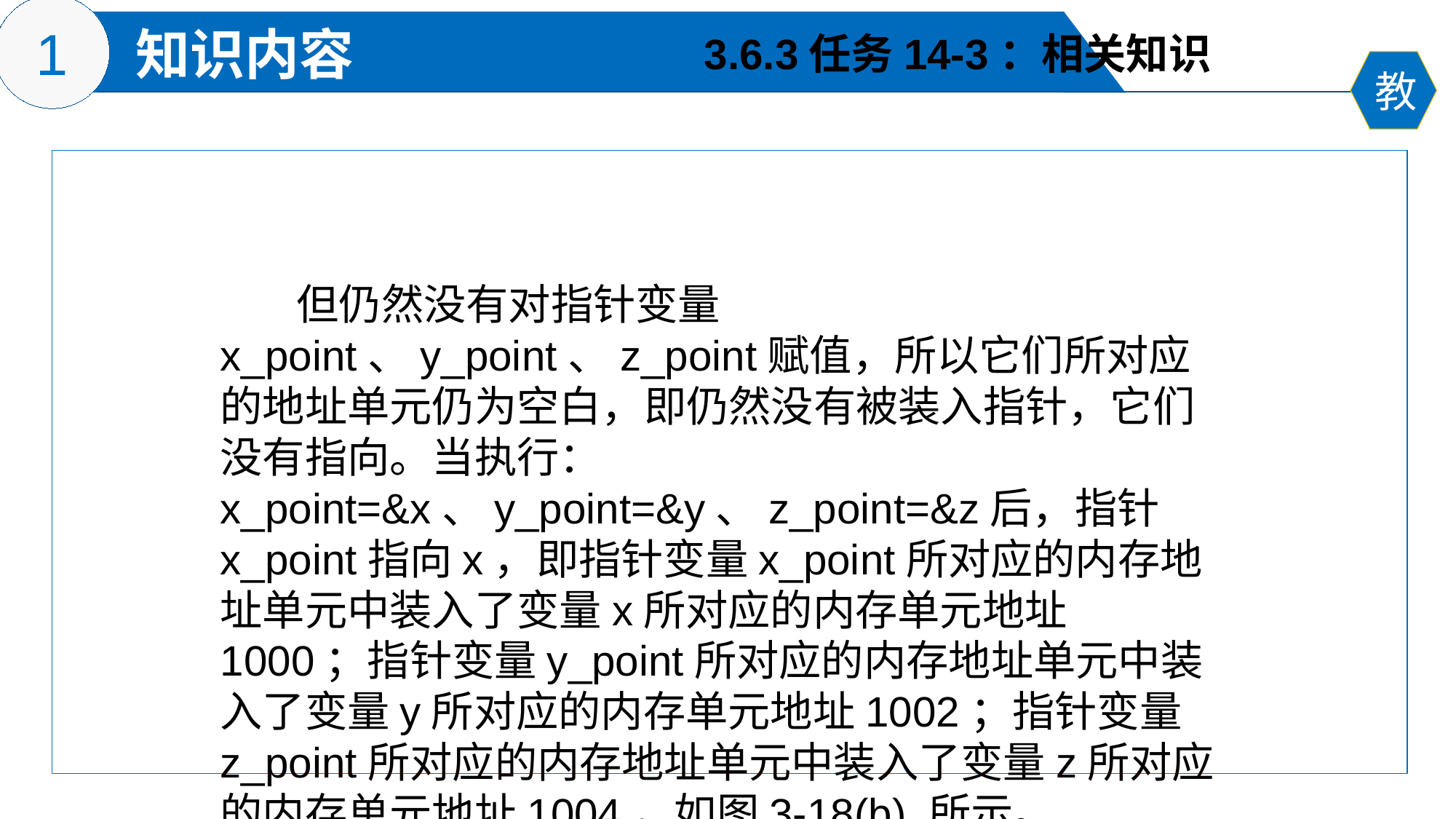

3.6.3任务14-3：相关知识

       但仍然没有对指针变量x_point、y_point、z_point赋值，所以它们所对应的地址单元仍为空白，即仍然没有被装入指针，它们没有指向。当执行：  x_point=&x、y_point=&y、z_point=&z后，指针x_point指向x，即指针变量x_point所对应的内存地址单元中装入了变量x所对应的内存单元地址1000；指针变量y_point所对应的内存地址单元中装入了变量y所对应的内存单元地址1002；指针变量z_point所对应的内存地址单元中装入了变量z所对应的内存单元地址1004，如图3-18(b) 所示。